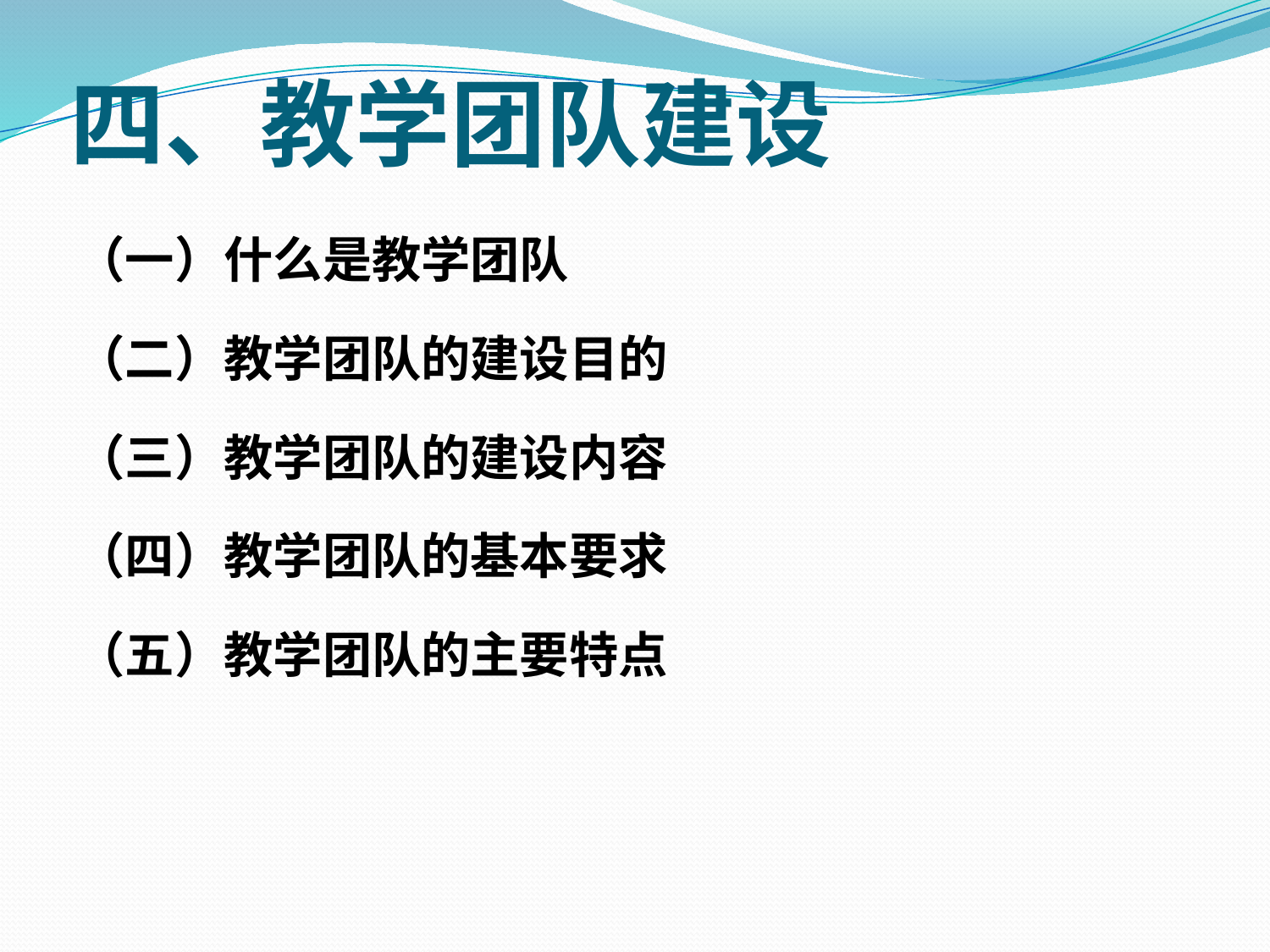

# 四、教学团队建设
（一）什么是教学团队
（二）教学团队的建设目的
（三）教学团队的建设内容
（四）教学团队的基本要求
（五）教学团队的主要特点